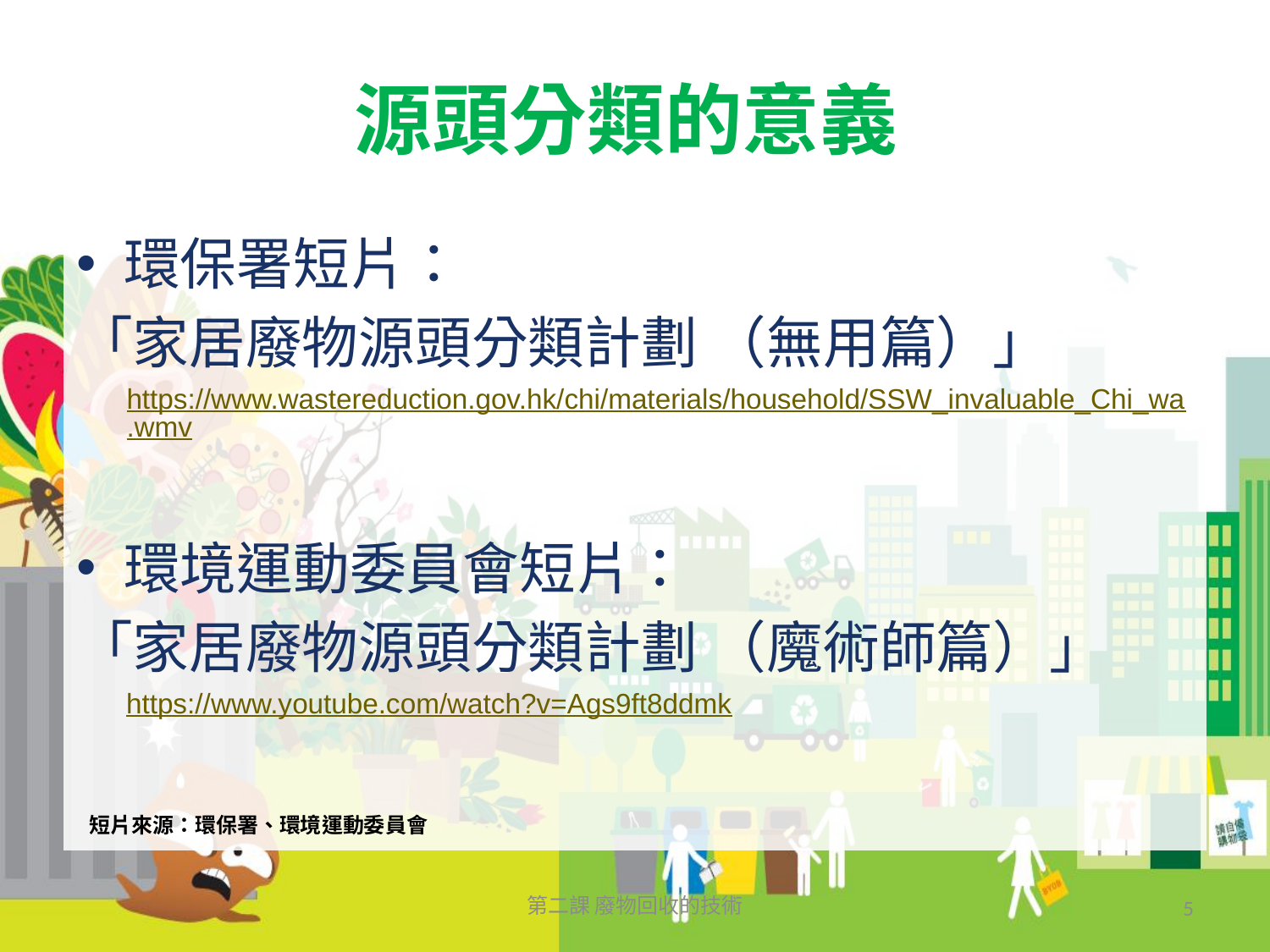

# 源頭分類的意義
環保署短片：
「家居廢物源頭分類計劃 （無用篇）」
https://www.wastereduction.gov.hk/chi/materials/household/SSW_invaluable_Chi_wa.wmv

環境運動委員會短片：
「家居廢物源頭分類計劃 （魔術師篇）」
https://www.youtube.com/watch?v=Ags9ft8ddmk

短片來源：環保署、環境運動委員會
第二課 廢物回收的技術
5